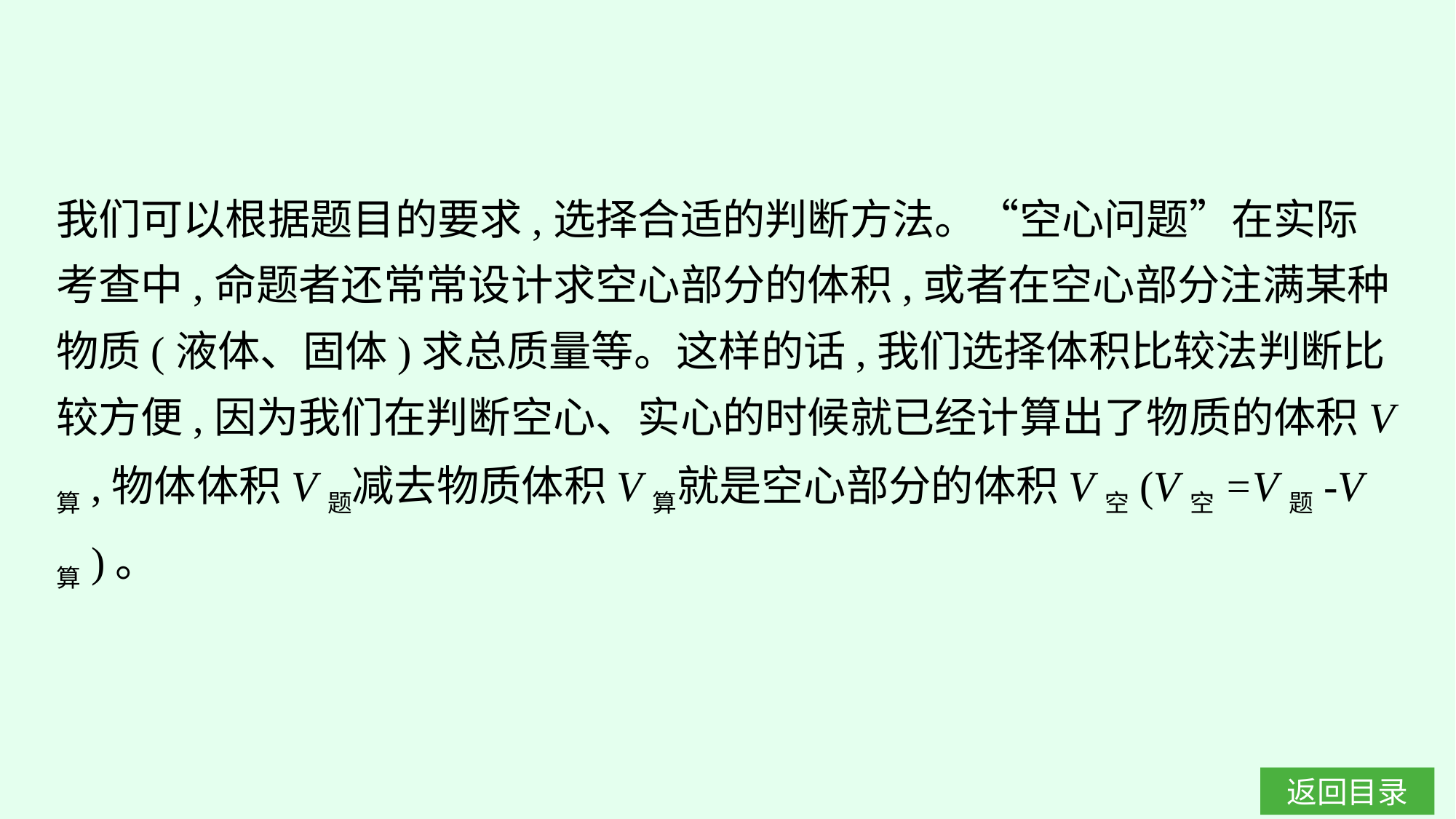

我们可以根据题目的要求,选择合适的判断方法。“空心问题”在实际考查中,命题者还常常设计求空心部分的体积,或者在空心部分注满某种物质(液体、固体)求总质量等。这样的话,我们选择体积比较法判断比较方便,因为我们在判断空心、实心的时候就已经计算出了物质的体积V算,物体体积V题减去物质体积V算就是空心部分的体积V空(V空=V题-V算)。